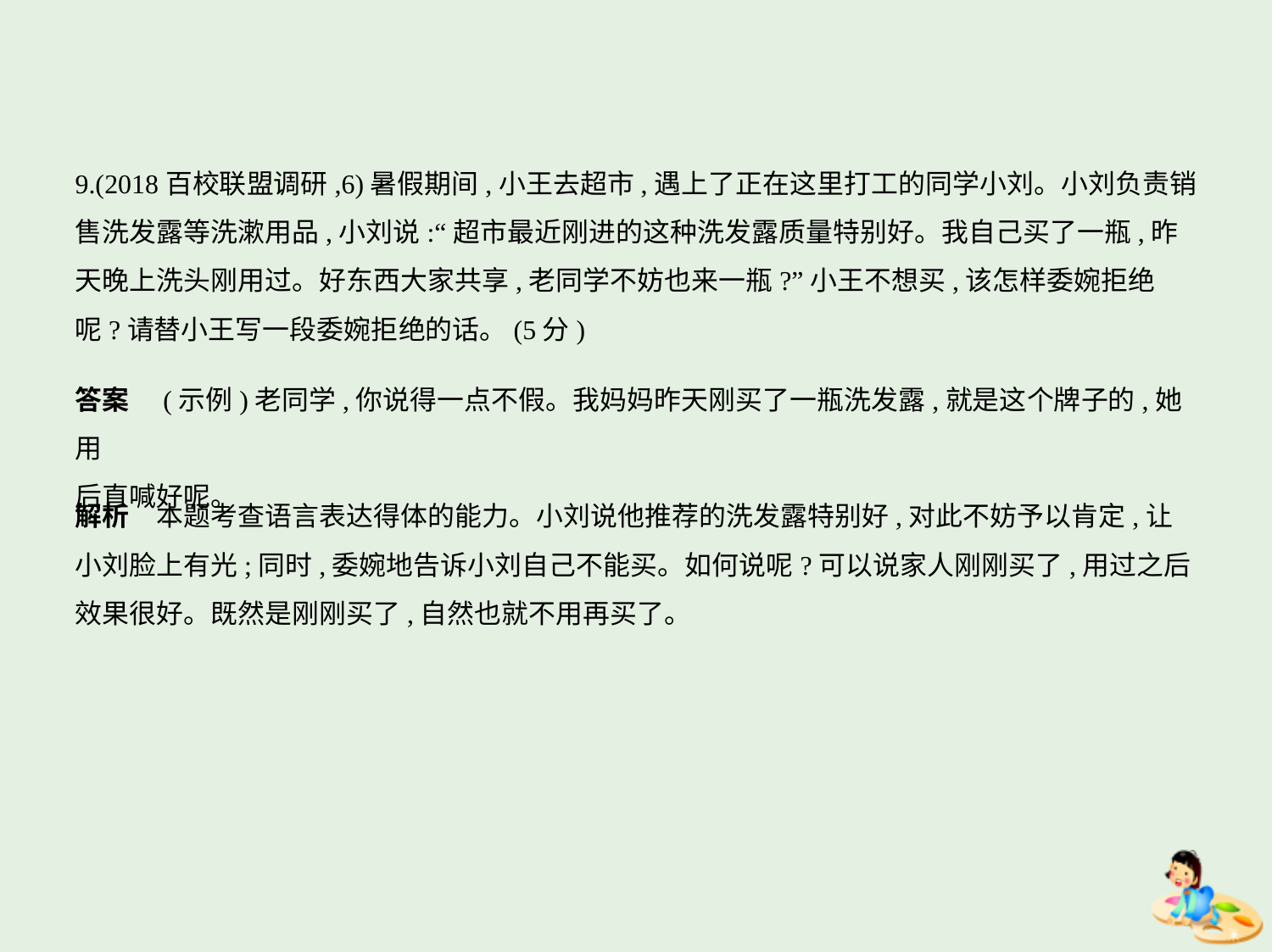

9.(2018百校联盟调研,6)暑假期间,小王去超市,遇上了正在这里打工的同学小刘。小刘负责销
售洗发露等洗漱用品,小刘说:“超市最近刚进的这种洗发露质量特别好。我自己买了一瓶,昨
天晚上洗头刚用过。好东西大家共享,老同学不妨也来一瓶?”小王不想买,该怎样委婉拒绝
呢?请替小王写一段委婉拒绝的话。(5分)
答案　(示例)老同学,你说得一点不假。我妈妈昨天刚买了一瓶洗发露,就是这个牌子的,她用
后直喊好呢。
解析　本题考查语言表达得体的能力。小刘说他推荐的洗发露特别好,对此不妨予以肯定,让
小刘脸上有光;同时,委婉地告诉小刘自己不能买。如何说呢?可以说家人刚刚买了,用过之后
效果很好。既然是刚刚买了,自然也就不用再买了。